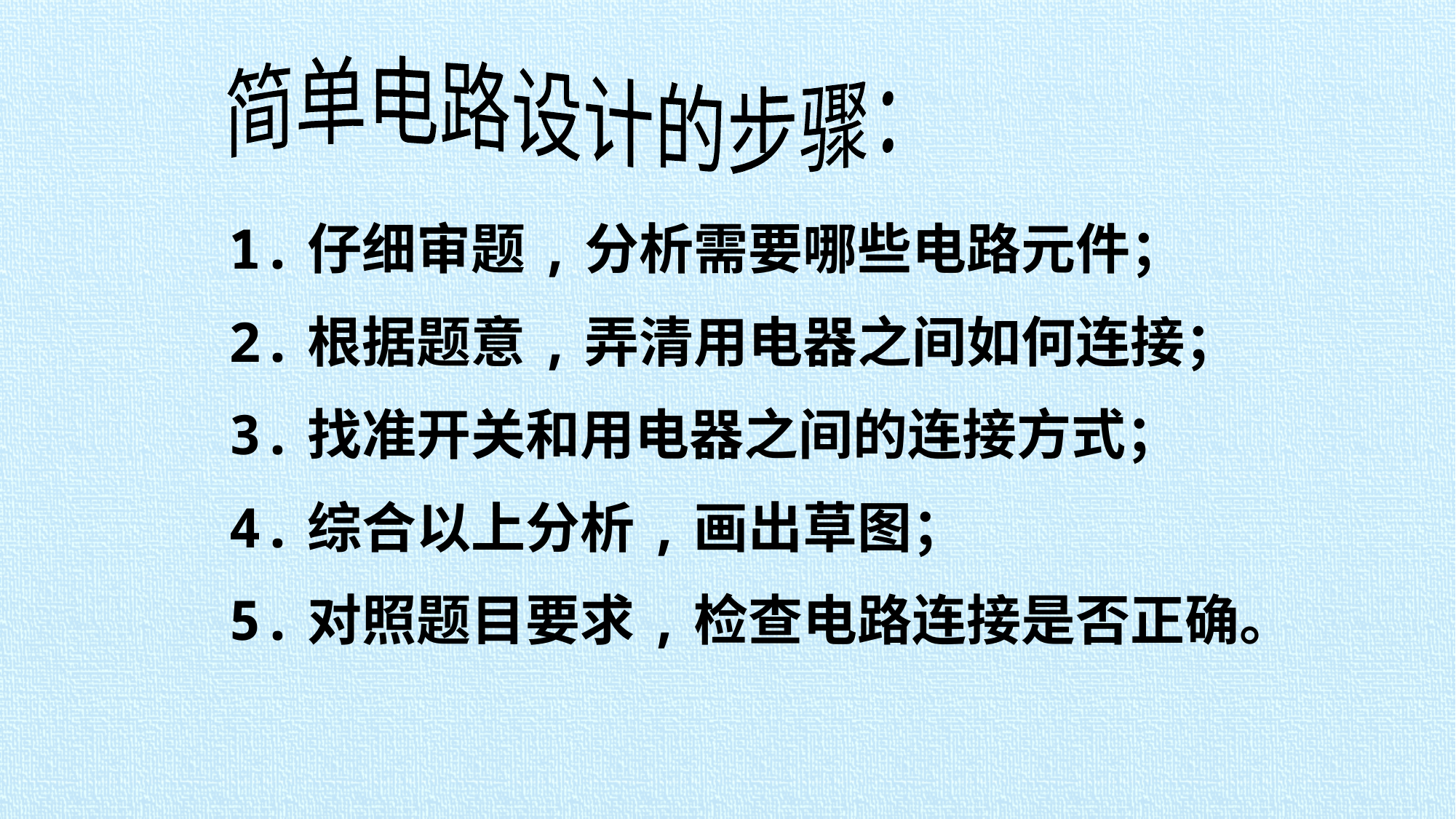

简单电路设计的步骤：
1.仔细审题,分析需要哪些电路元件；
2.根据题意,弄清用电器之间如何连接；
3.找准开关和用电器之间的连接方式；
4.综合以上分析,画出草图；
5.对照题目要求,检查电路连接是否正确。